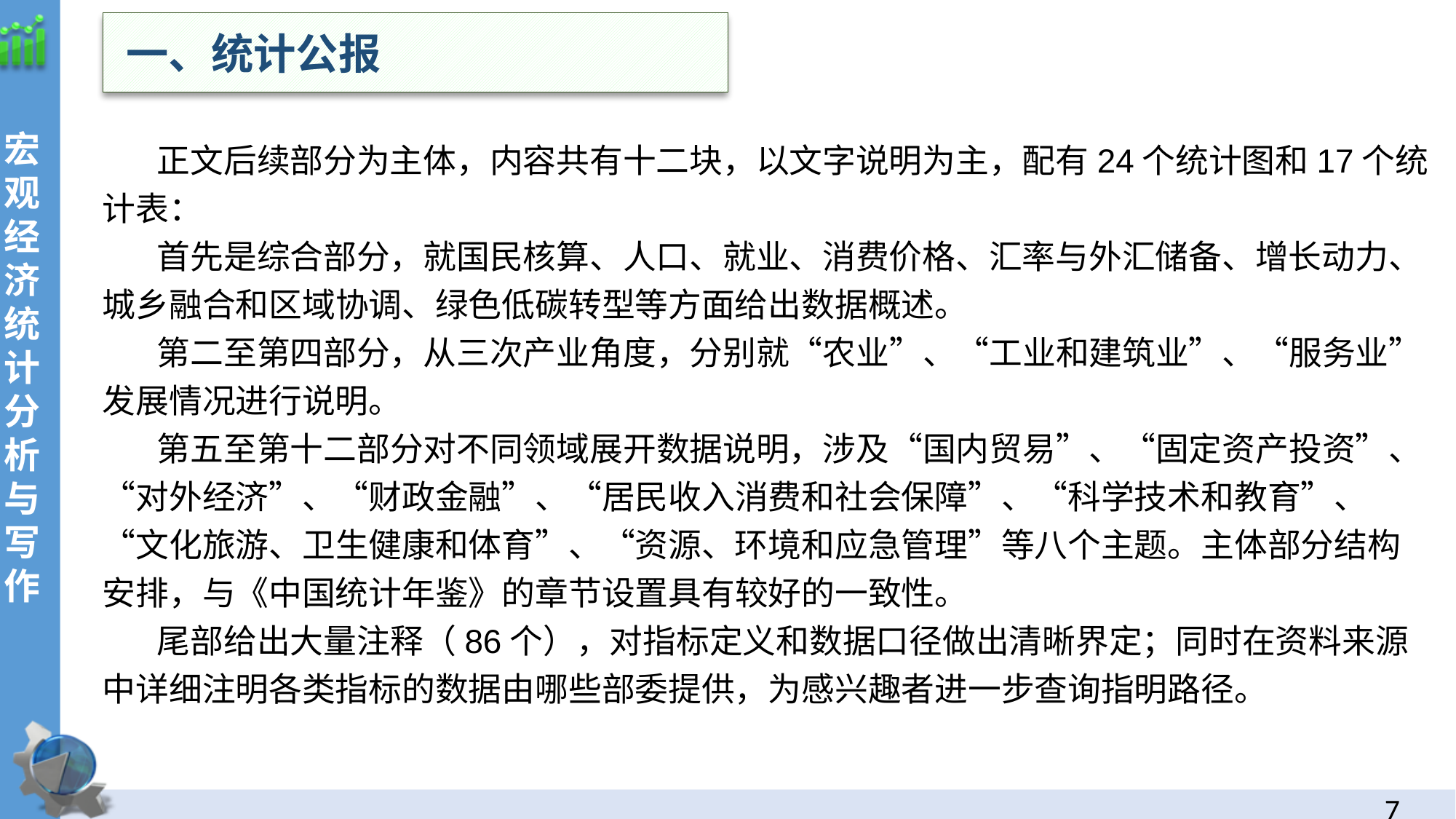

一、统计公报
正文后续部分为主体，内容共有十二块，以文字说明为主，配有24个统计图和17个统计表：
首先是综合部分，就国民核算、人口、就业、消费价格、汇率与外汇储备、增长动力、城乡融合和区域协调、绿色低碳转型等方面给出数据概述。
第二至第四部分，从三次产业角度，分别就“农业”、“工业和建筑业”、“服务业”发展情况进行说明。
第五至第十二部分对不同领域展开数据说明，涉及“国内贸易”、“固定资产投资”、“对外经济”、“财政金融”、“居民收入消费和社会保障”、“科学技术和教育”、“文化旅游、卫生健康和体育”、“资源、环境和应急管理”等八个主题。主体部分结构安排，与《中国统计年鉴》的章节设置具有较好的一致性。
尾部给出大量注释（86个），对指标定义和数据口径做出清晰界定；同时在资料来源中详细注明各类指标的数据由哪些部委提供，为感兴趣者进一步查询指明路径。
7